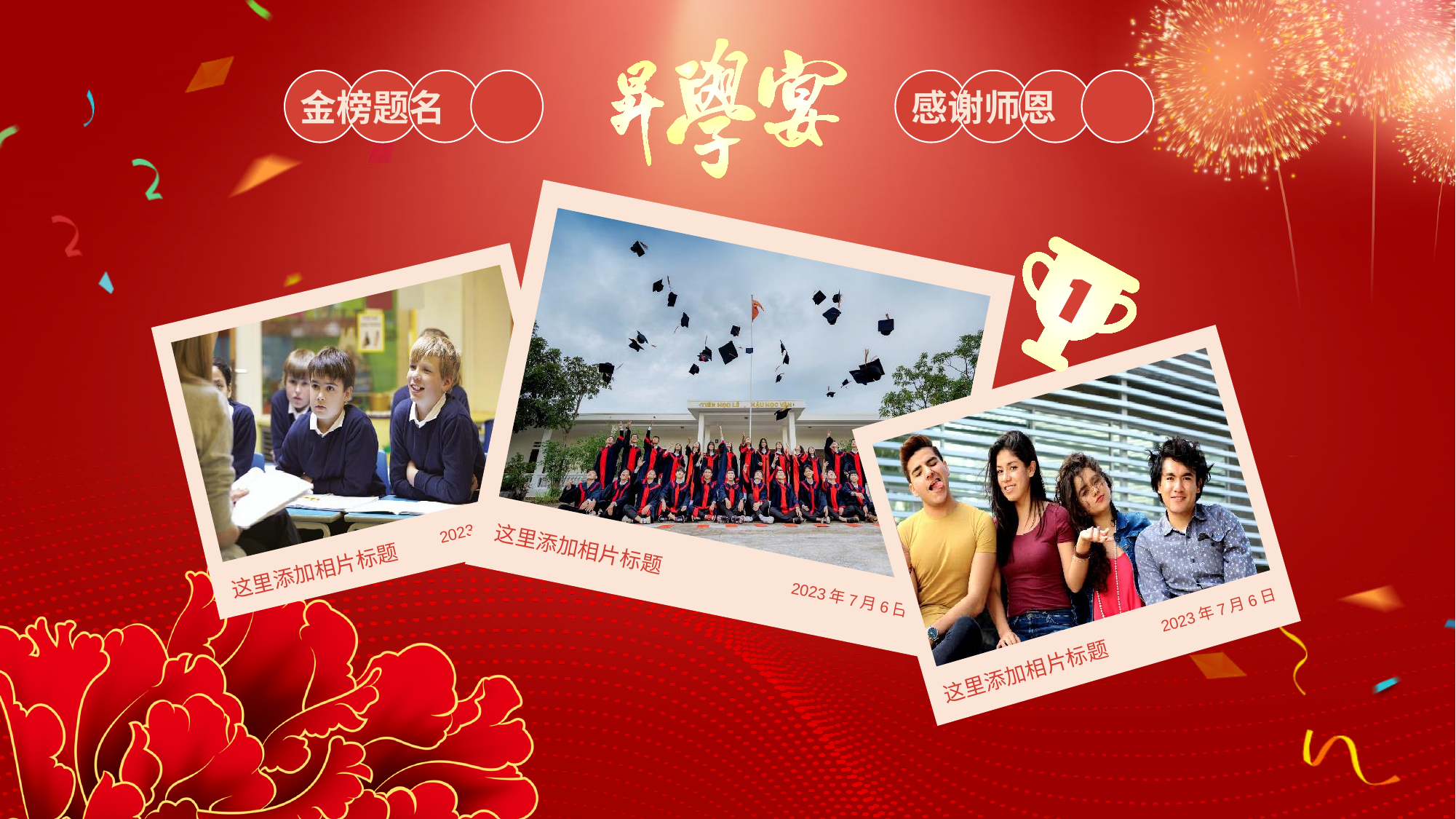

金榜题名

感谢师恩

2023年7月6日
这里添加相片标题

2023年6月6日
这里添加相片标题

2023年7月6日
这里添加相片标题